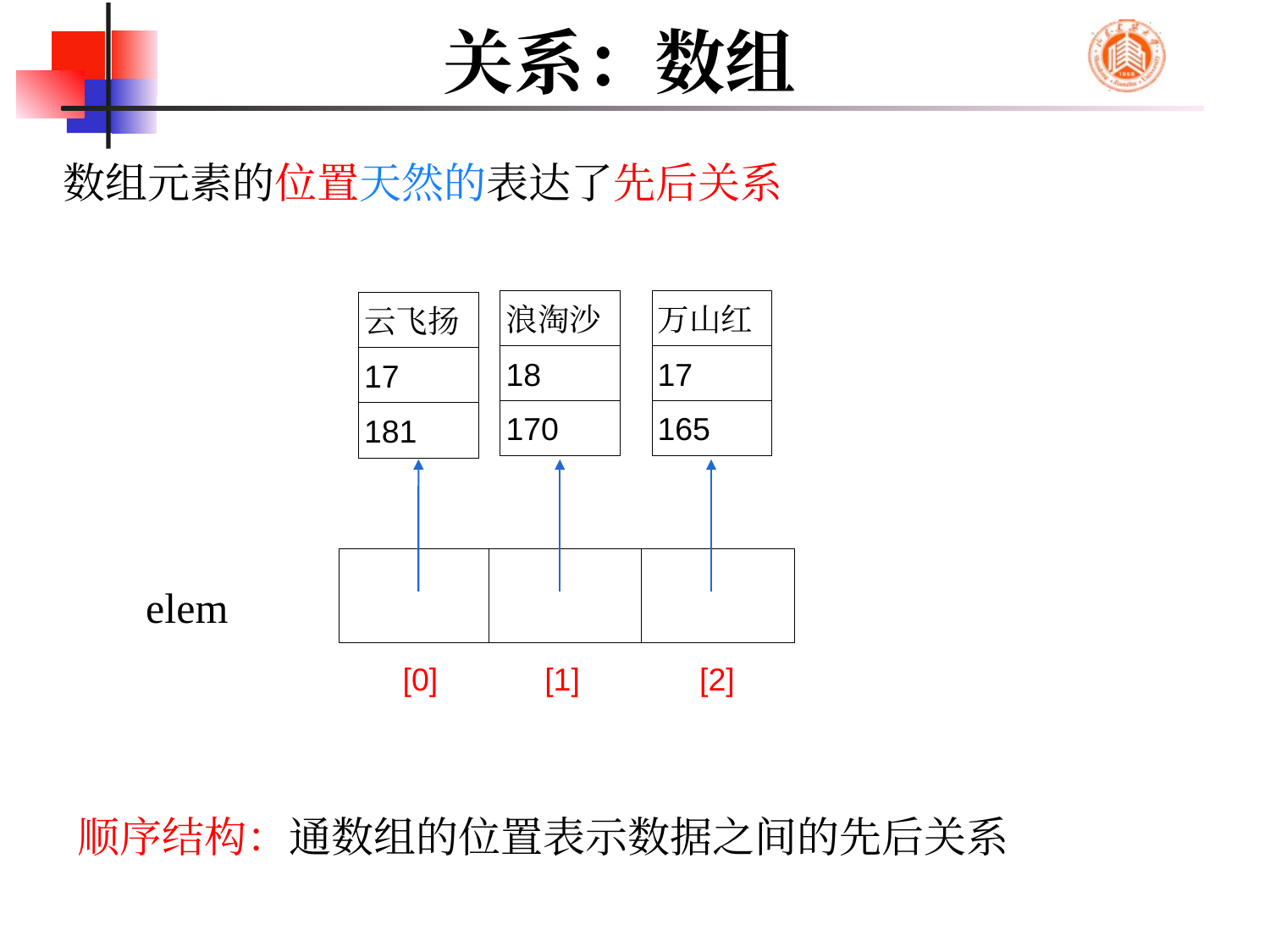

# 关系：数组
数组元素的位置天然的表达了先后关系
浪淘沙

18

170
万山红

17

165
云飞扬

17

181

elem
[0]
[1]
[2]
顺序结构：通数组的位置表示数据之间的先后关系